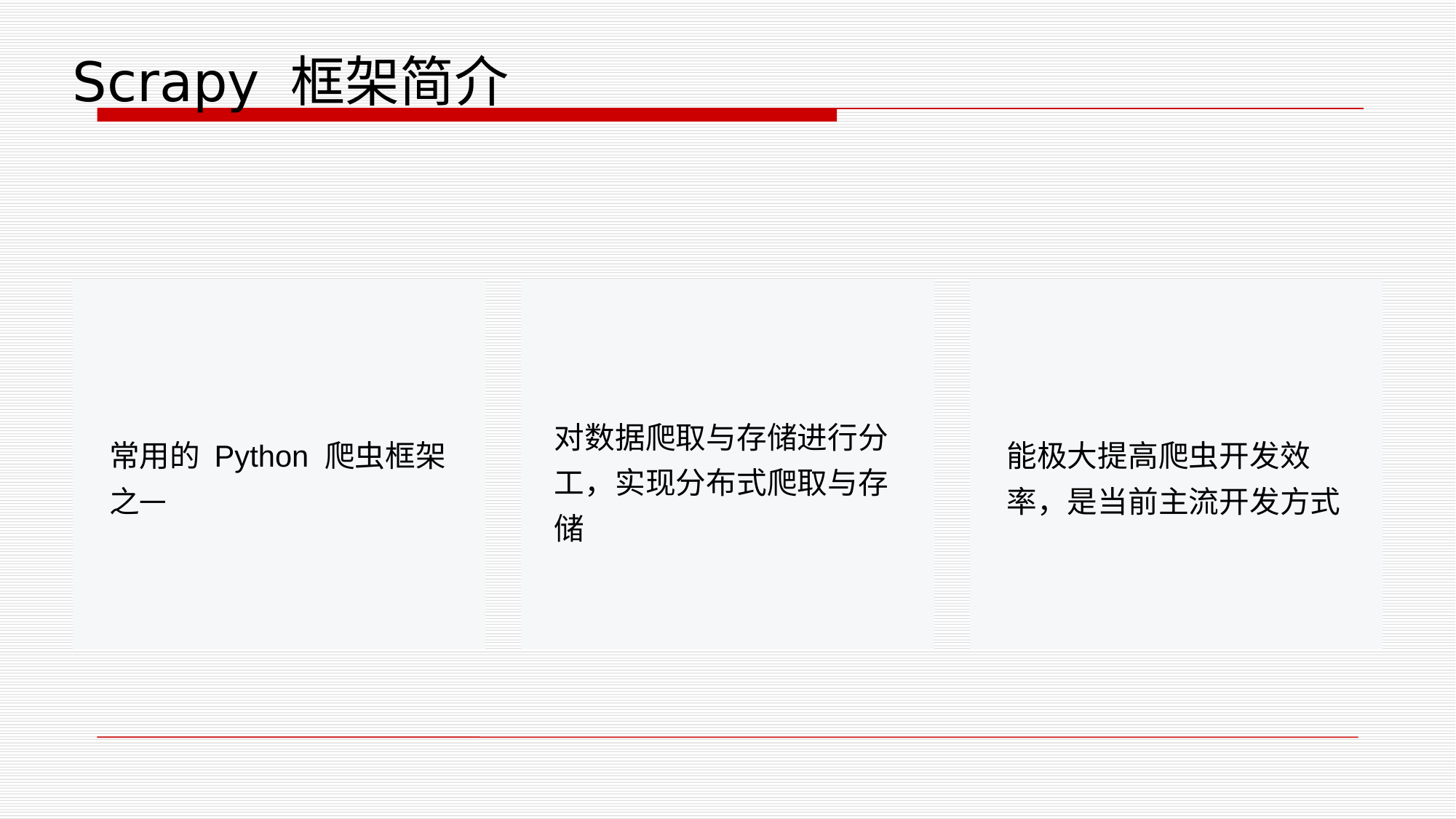

Scrapy 框架简介

对数据爬取与存储进行分工，实现分布式爬取与存储
常用的 Python 爬虫框架之一
能极大提高爬虫开发效率，是当前主流开发方式
6